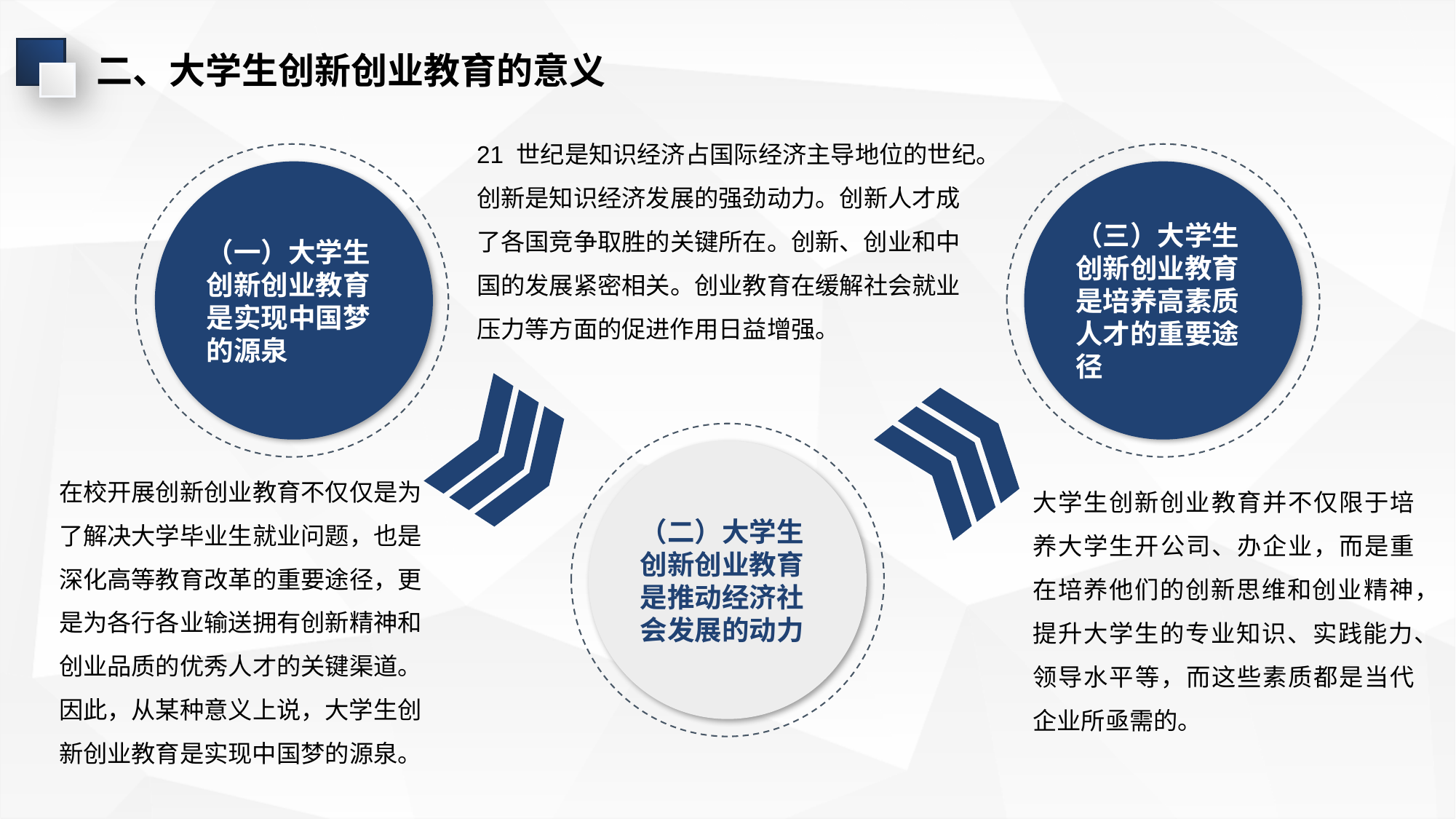

二、大学生创新创业教育的意义
21 世纪是知识经济占国际经济主导地位的世纪。创新是知识经济发展的强劲动力。创新人才成了各国竞争取胜的关键所在。创新、创业和中国的发展紧密相关。创业教育在缓解社会就业压力等方面的促进作用日益增强。

（一）大学生创新创业教育是实现中国梦的源泉
（三）大学生创新创业教育是培养高素质人才的重要途径

（二）大学生创新创业教育是推动经济社会发展的动力
在校开展创新创业教育不仅仅是为了解决大学毕业生就业问题，也是深化高等教育改革的重要途径，更是为各行各业输送拥有创新精神和创业品质的优秀人才的关键渠道。因此，从某种意义上说，大学生创新创业教育是实现中国梦的源泉。
大学生创新创业教育并不仅限于培养大学生开公司、办企业，而是重在培养他们的创新思维和创业精神，提升大学生的专业知识、实践能力、领导水平等，而这些素质都是当代企业所亟需的。